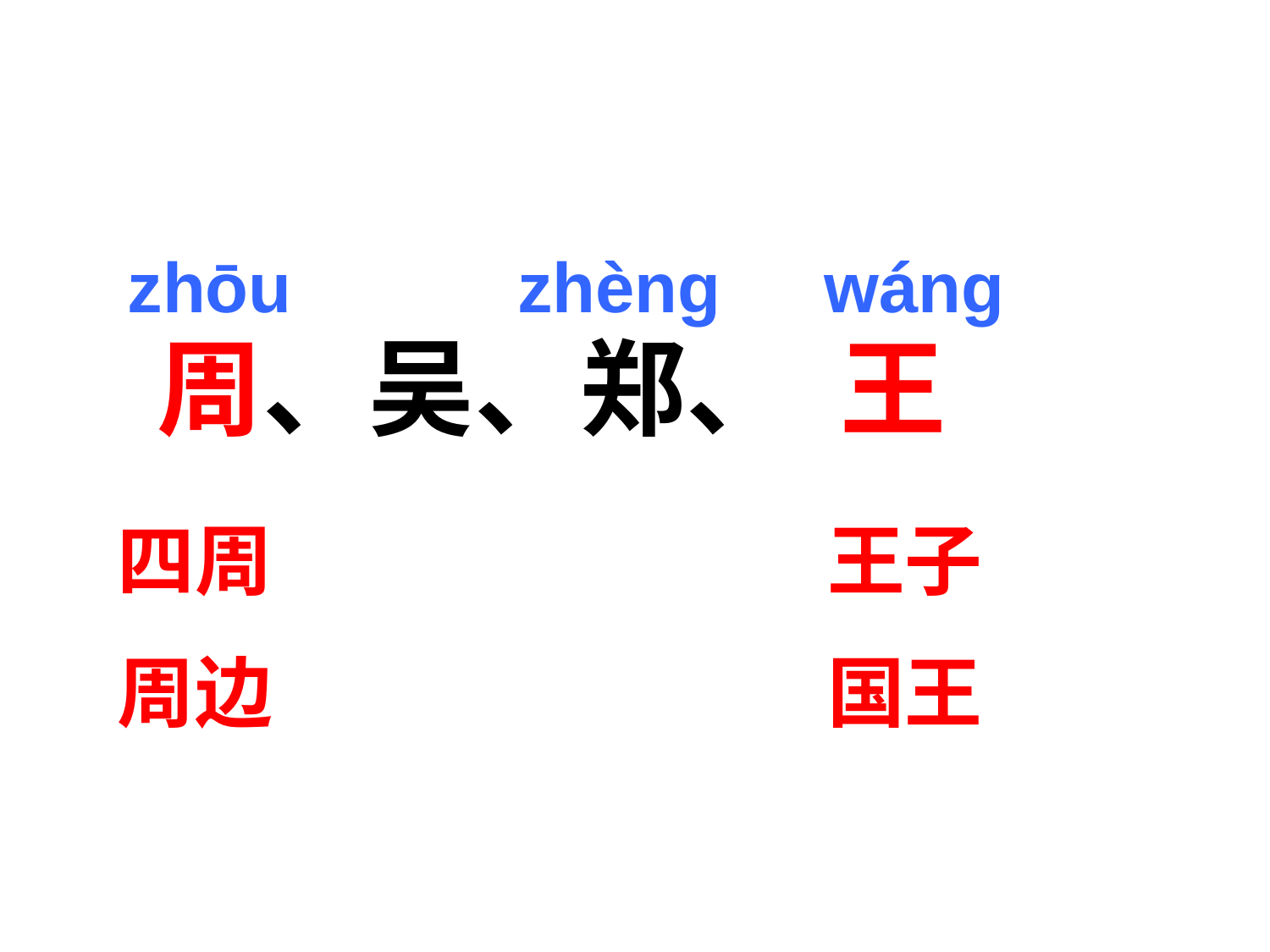

zhōu
zhènɡ
wánɡ
周、吴、郑、  王
四周
周边
王子
国王